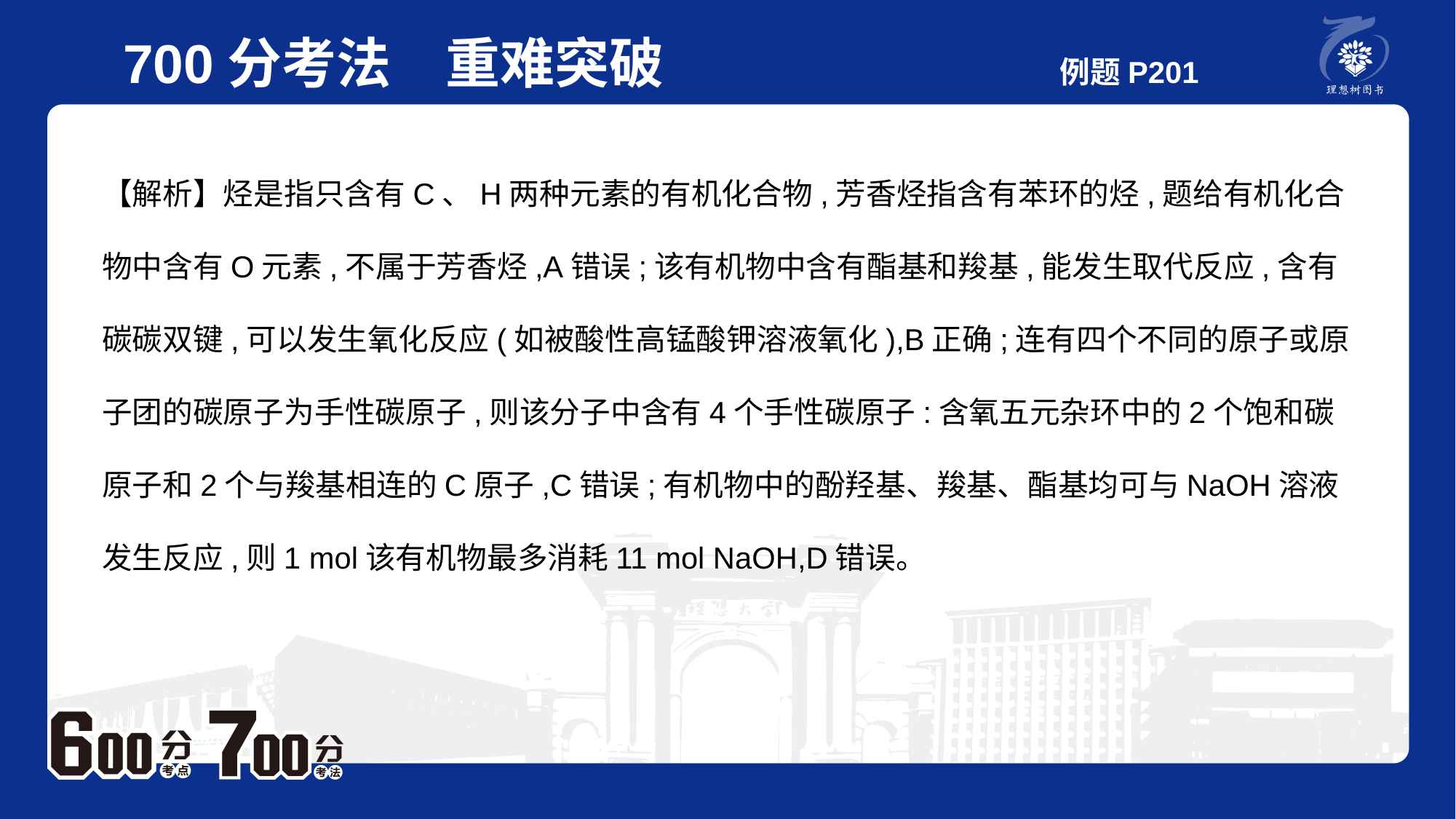

700分考法　重难突破                              　例题P201
【解析】烃是指只含有C、H两种元素的有机化合物,芳香烃指含有苯环的烃,题给有机化合物中含有O元素,不属于芳香烃,A错误;该有机物中含有酯基和羧基,能发生取代反应,含有碳碳双键,可以发生氧化反应(如被酸性高锰酸钾溶液氧化),B正确;连有四个不同的原子或原子团的碳原子为手性碳原子,则该分子中含有4个手性碳原子:含氧五元杂环中的2个饱和碳原子和2个与羧基相连的C原子,C错误;有机物中的酚羟基、羧基、酯基均可与NaOH溶液发生反应,则1 mol该有机物最多消耗11 mol NaOH,D错误。